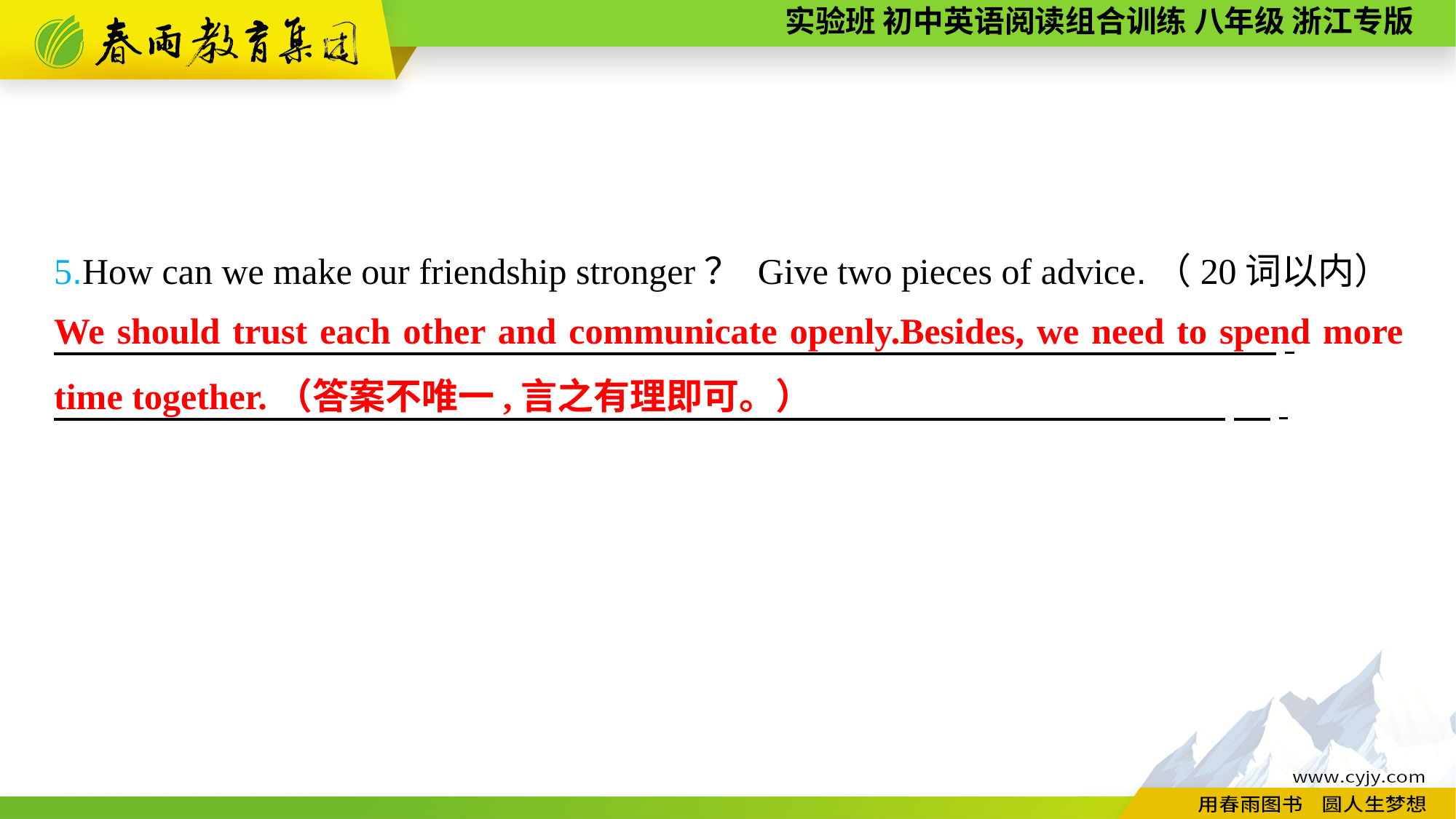

5.How can we make our friendship stronger？ Give two pieces of advice.（20词以内）
　　　　　                                                                                                                               .
                                                                                                                                               　.
We should trust each other and communicate openly.Besides, we need to spend more time together.（答案不唯一,言之有理即可。）